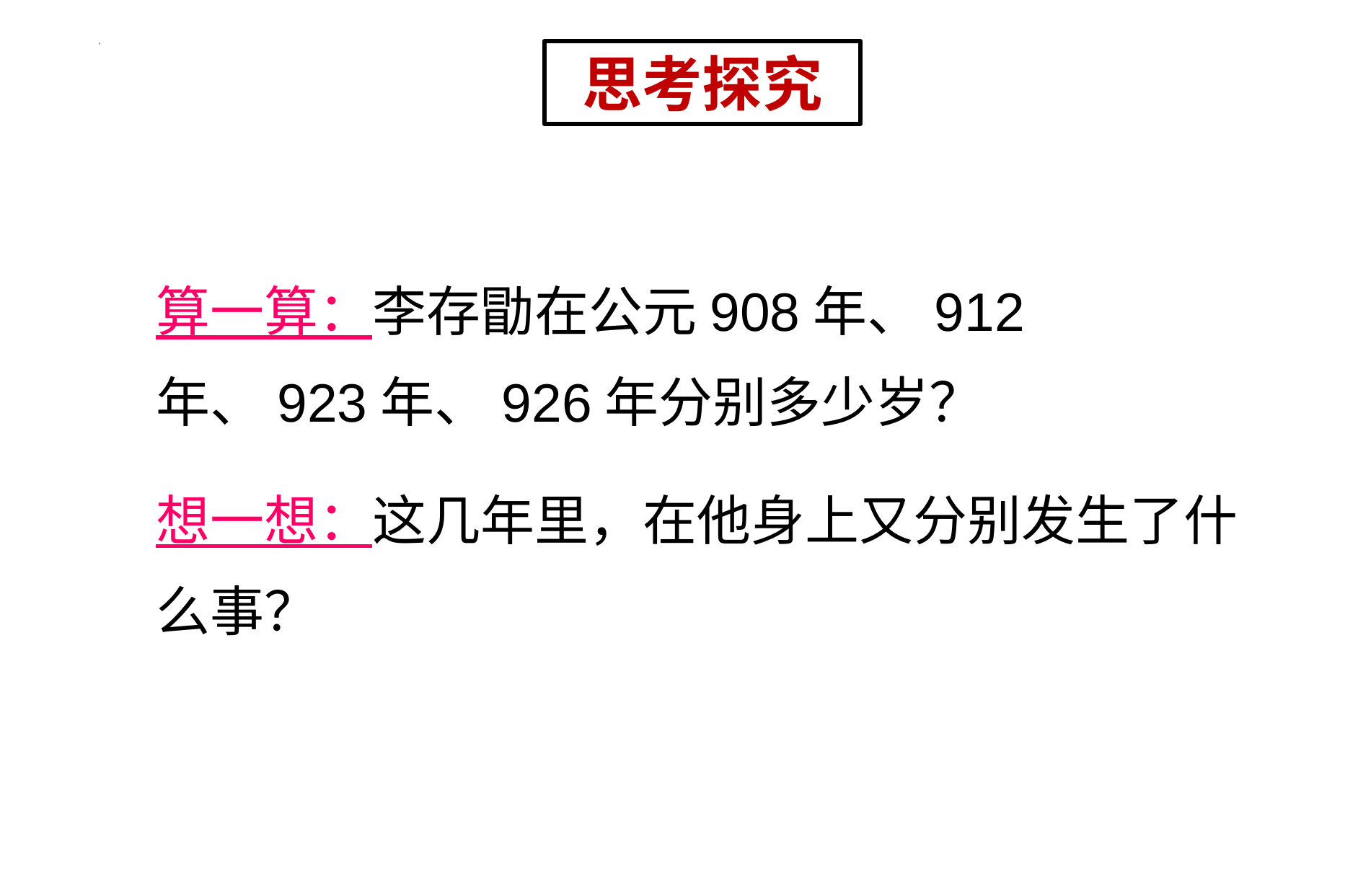

思考探究
算一算：李存勖在公元908年、912年、923年、926年分别多少岁？
想一想：这几年里，在他身上又分别发生了什么事？